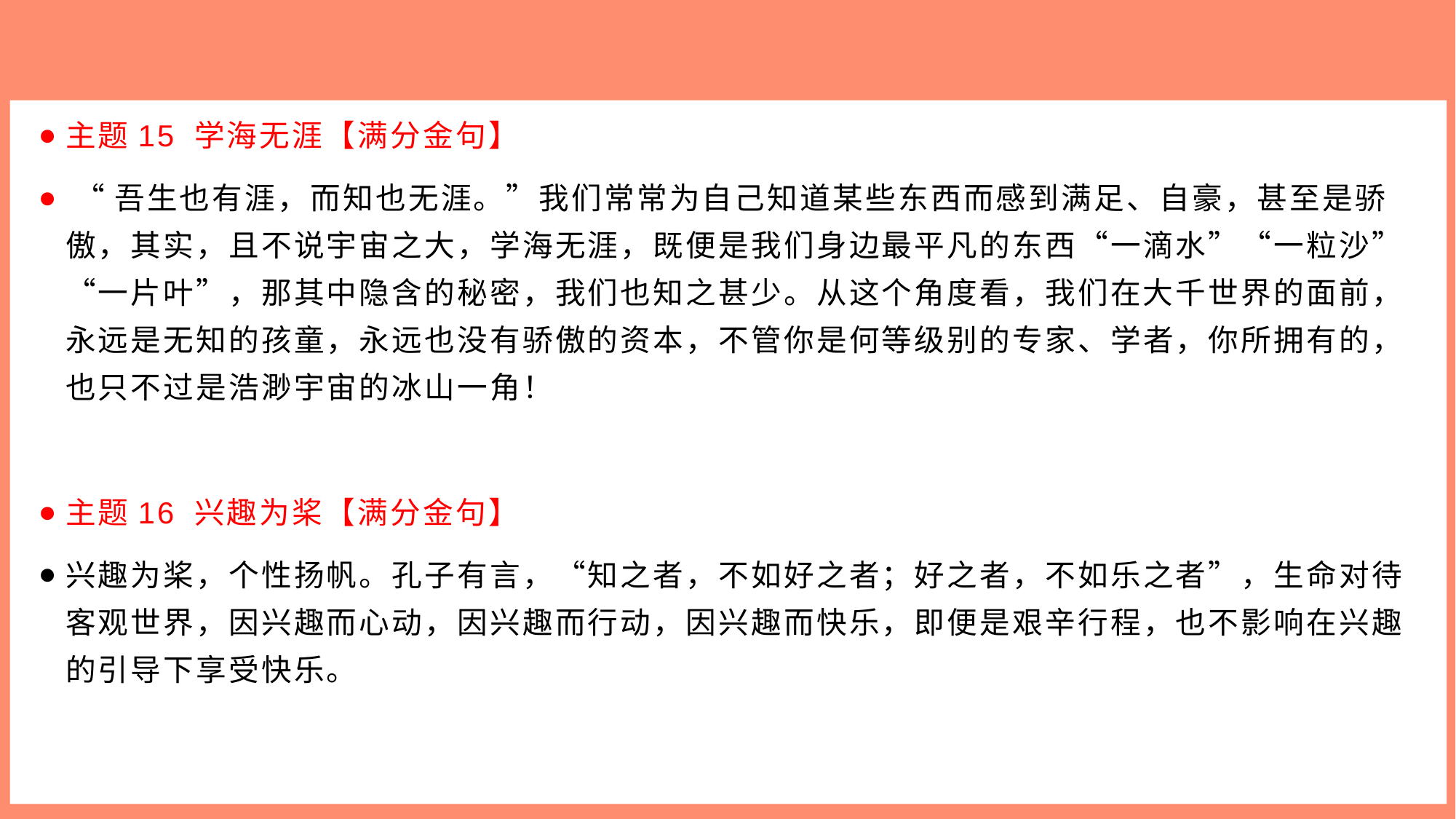

主题15 学海无涯【满分金句】
 “吾生也有涯，而知也无涯。”我们常常为自己知道某些东西而感到满足、自豪，甚至是骄傲，其实，且不说宇宙之大，学海无涯，既便是我们身边最平凡的东西“一滴水”“一粒沙”“一片叶”，那其中隐含的秘密，我们也知之甚少。从这个角度看，我们在大千世界的面前，永远是无知的孩童，永远也没有骄傲的资本，不管你是何等级别的专家、学者，你所拥有的，也只不过是浩渺宇宙的冰山一角！

主题16 兴趣为桨【满分金句】
兴趣为桨，个性扬帆。孔子有言，“知之者，不如好之者；好之者，不如乐之者”，生命对待客观世界，因兴趣而心动，因兴趣而行动，因兴趣而快乐，即便是艰辛行程，也不影响在兴趣的引导下享受快乐。